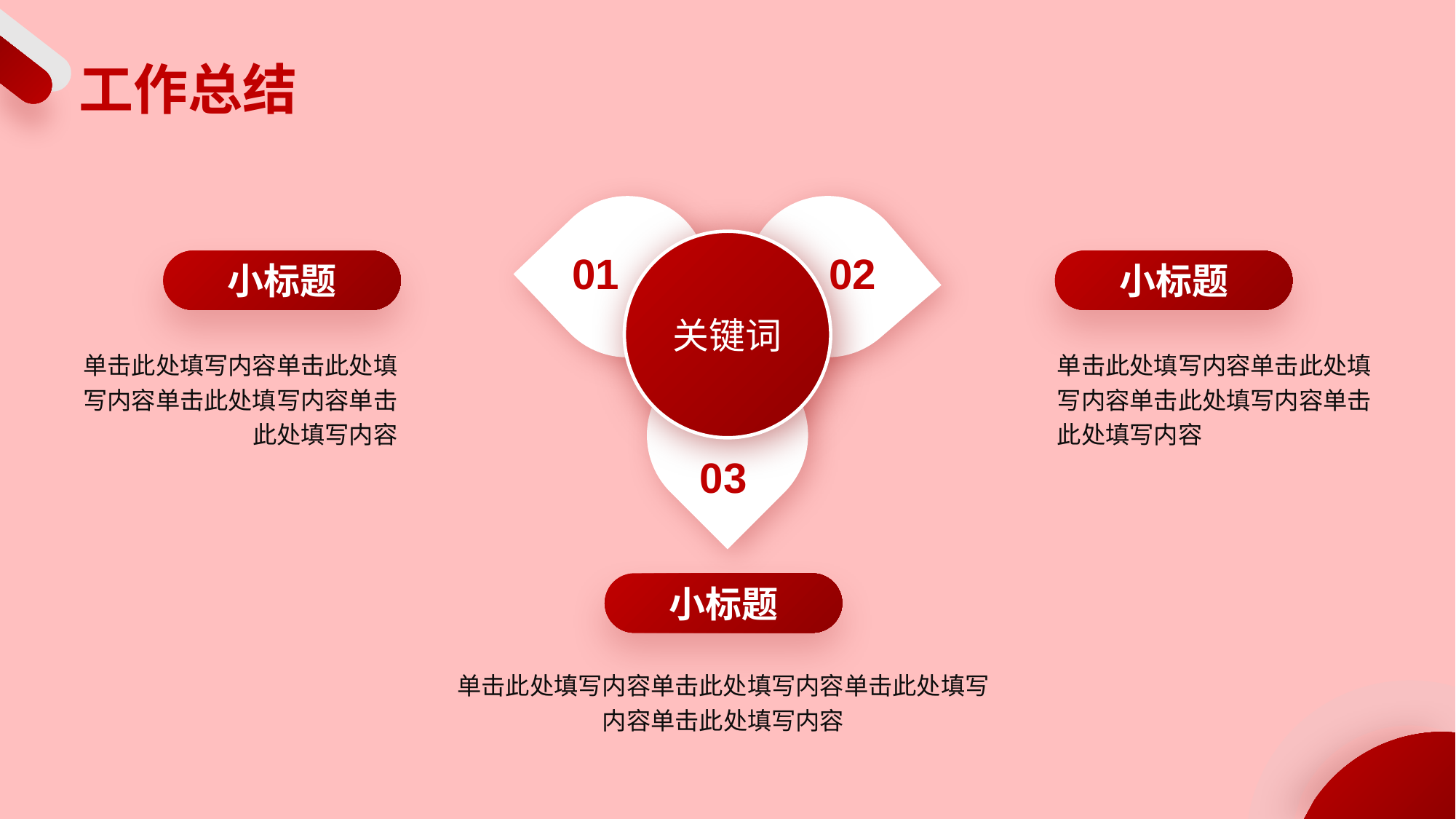

# 工作总结

关键词

01
02
03
小标题
单击此处填写内容单击此处填写内容单击此处填写内容单击此处填写内容
小标题
单击此处填写内容单击此处填写内容单击此处填写内容单击此处填写内容
小标题
单击此处填写内容单击此处填写内容单击此处填写内容单击此处填写内容